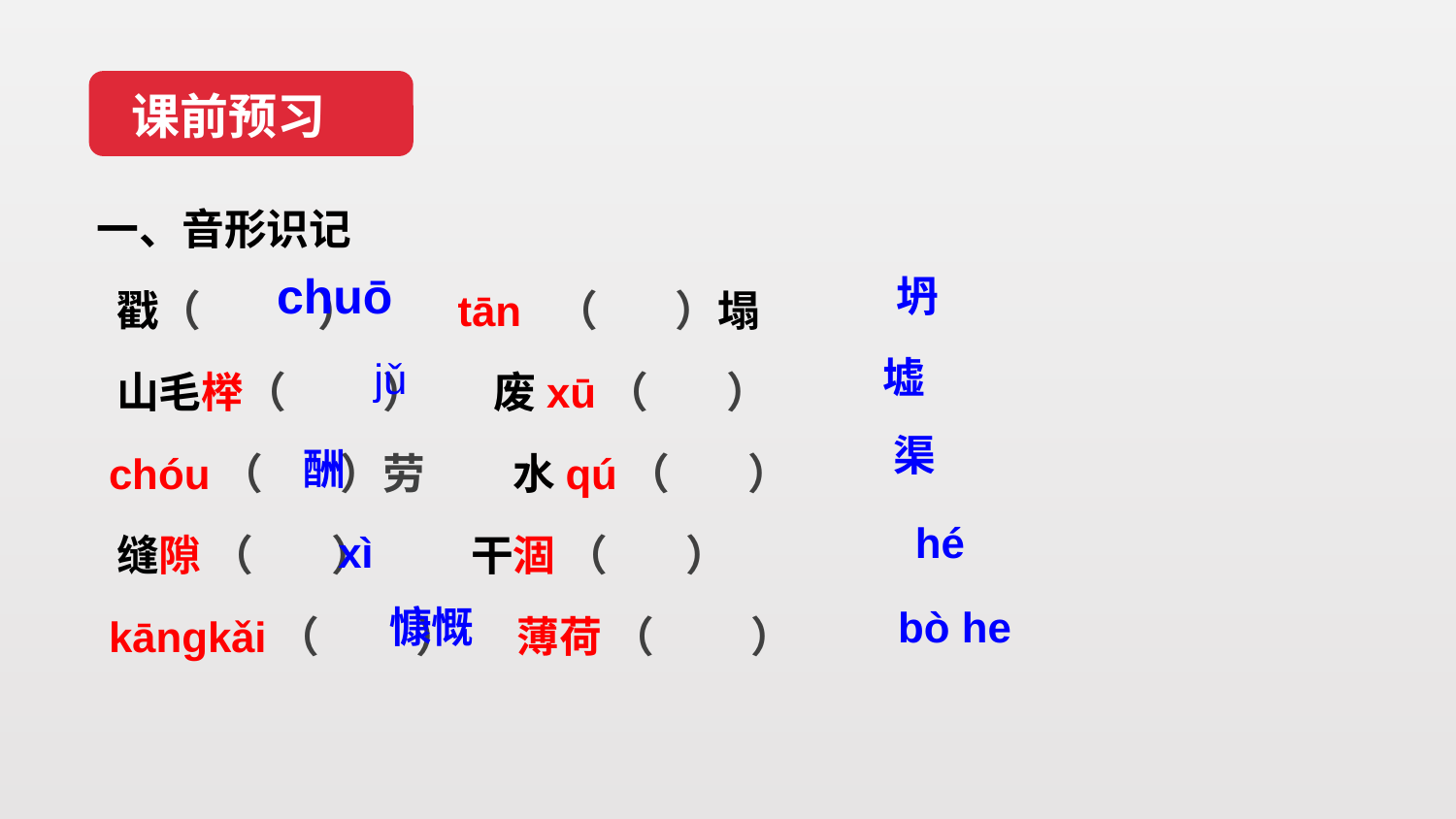

课前预习
一、音形识记
 戳（            ）         tān  （        ）塌
 山毛榉（          ）       废xū（        ）
 chóu（        ）劳         水qú（        ）
 缝隙 （        ）          干涸 （        ）
 kāngkǎi（          ）      薄荷 （          ）
 chuō
坍
墟
jǔ
渠
酬
 hé
 xì
 慷慨
bò he